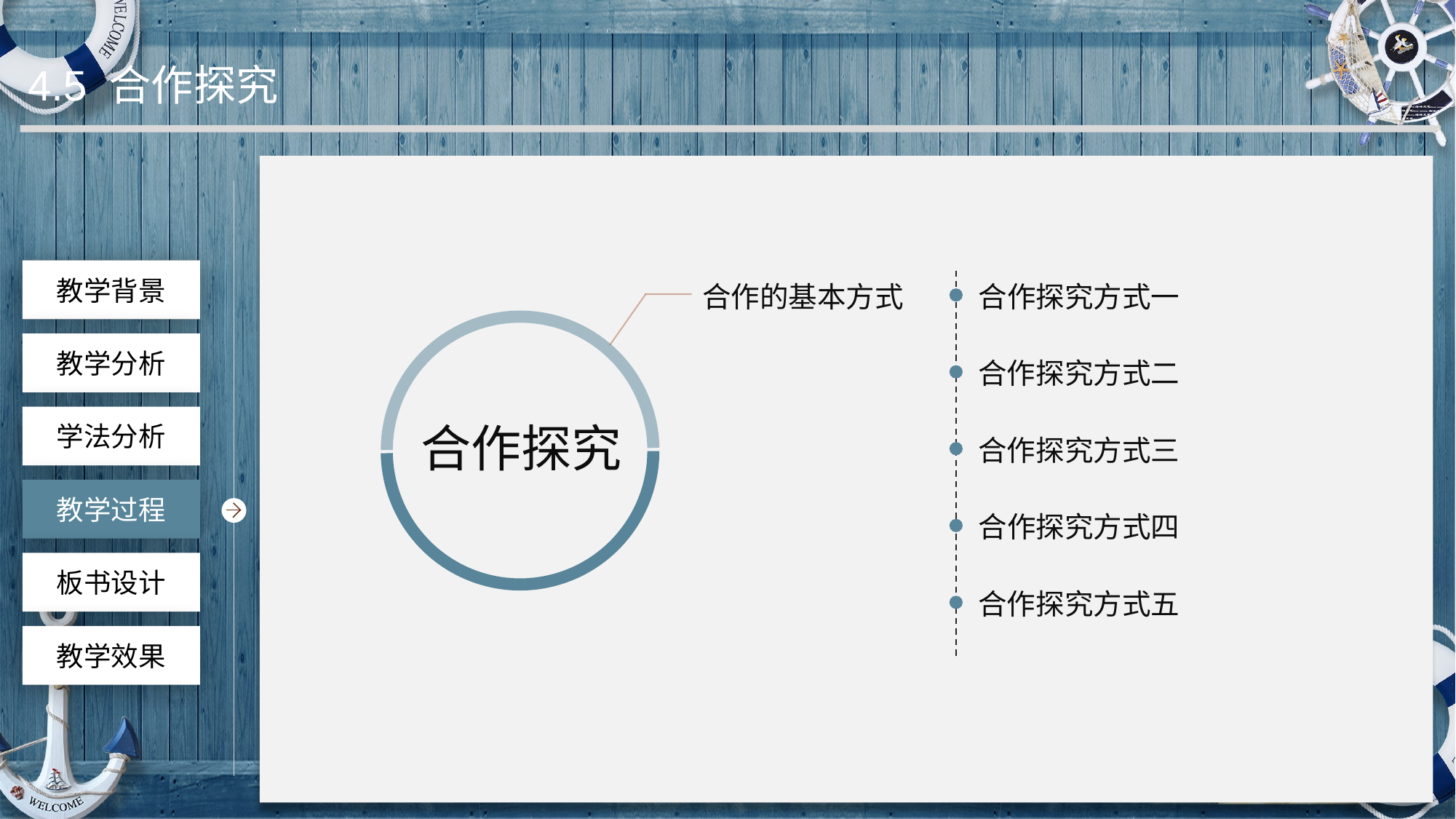

4.5 合作探究

工作回顾
教学背景
合作探究方式一
合作的基本方式

教学分析
合作探究方式二

学法分析
合作探究
合作探究方式三

教学过程

合作探究方式四

板书设计
合作探究方式五

教学效果